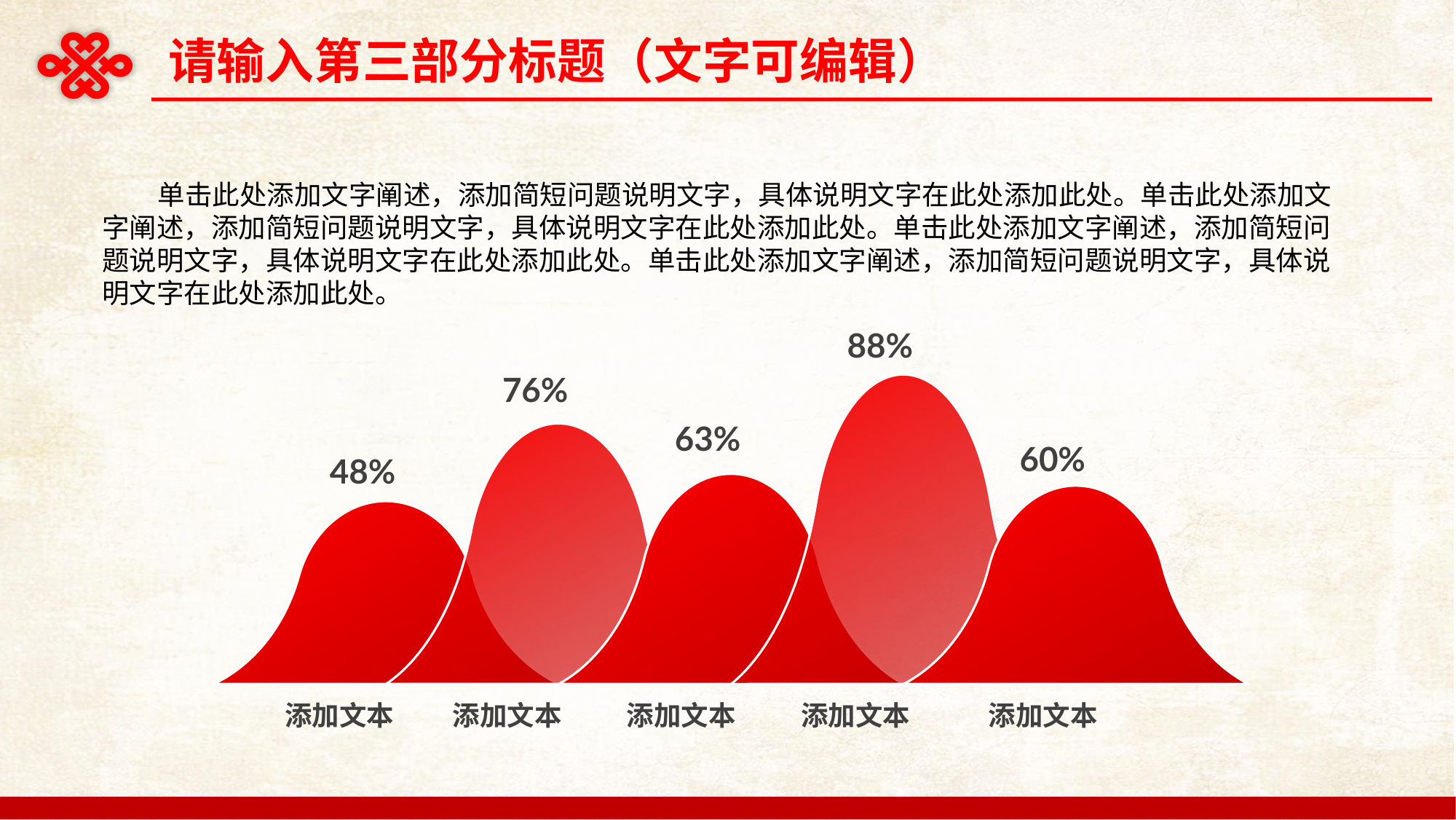

请输入第三部分标题（文字可编辑）
        单击此处添加文字阐述，添加简短问题说明文字，具体说明文字在此处添加此处。单击此处添加文字阐述，添加简短问题说明文字，具体说明文字在此处添加此处。单击此处添加文字阐述，添加简短问题说明文字，具体说明文字在此处添加此处。单击此处添加文字阐述，添加简短问题说明文字，具体说明文字在此处添加此处。

88%
76%

63%

60%
48%

  添加文本
 添加文本
 添加文本
 添加文本
 添加文本